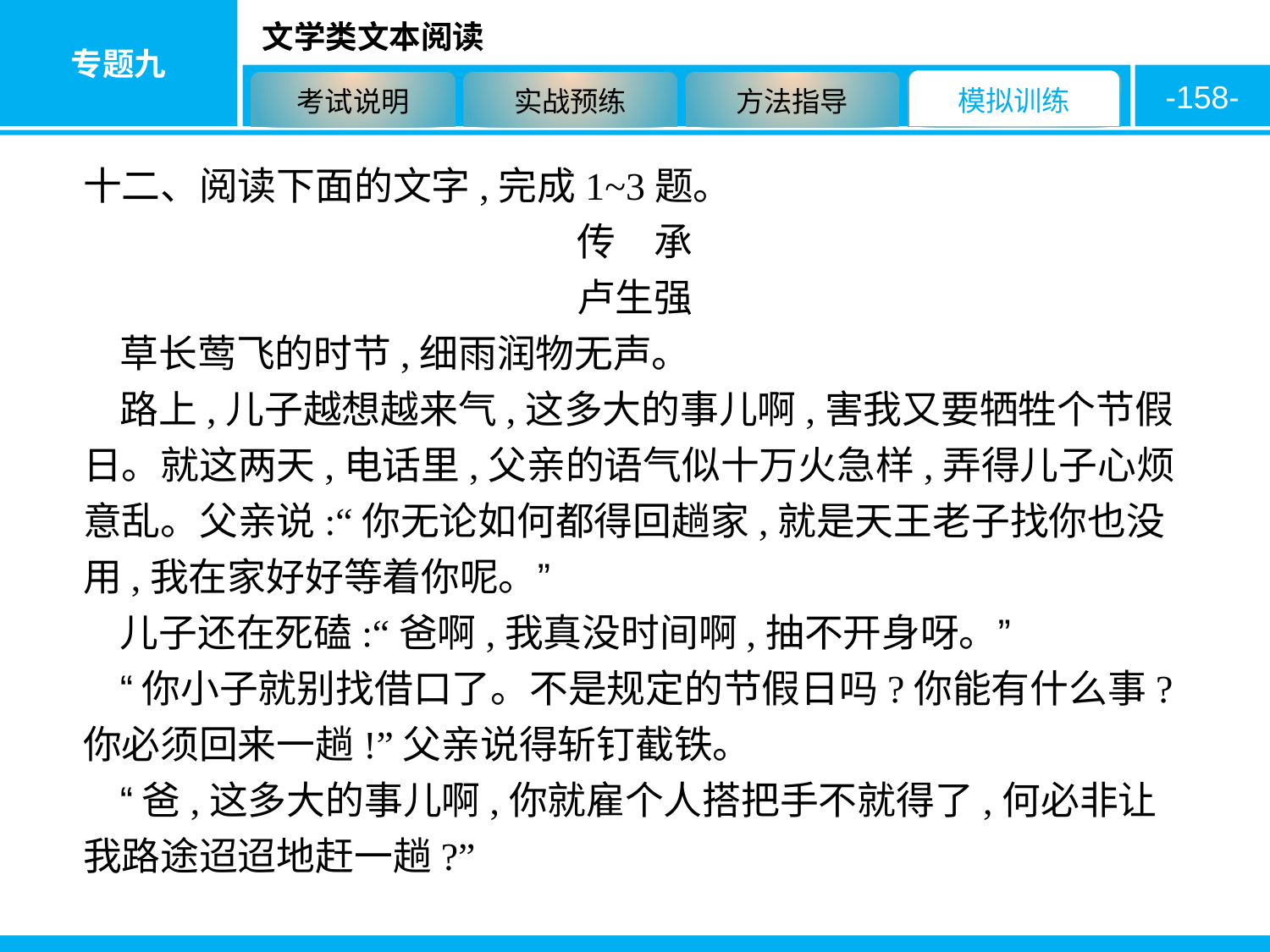

-158-
十二、阅读下面的文字,完成1~3题。
传　承
卢生强
草长莺飞的时节,细雨润物无声。
路上,儿子越想越来气,这多大的事儿啊,害我又要牺牲个节假日。就这两天,电话里,父亲的语气似十万火急样,弄得儿子心烦意乱。父亲说:“你无论如何都得回趟家,就是天王老子找你也没用,我在家好好等着你呢。”
儿子还在死磕:“爸啊,我真没时间啊,抽不开身呀。”
“你小子就别找借口了。不是规定的节假日吗?你能有什么事?你必须回来一趟!”父亲说得斩钉截铁。
“爸,这多大的事儿啊,你就雇个人搭把手不就得了,何必非让我路途迢迢地赶一趟?”